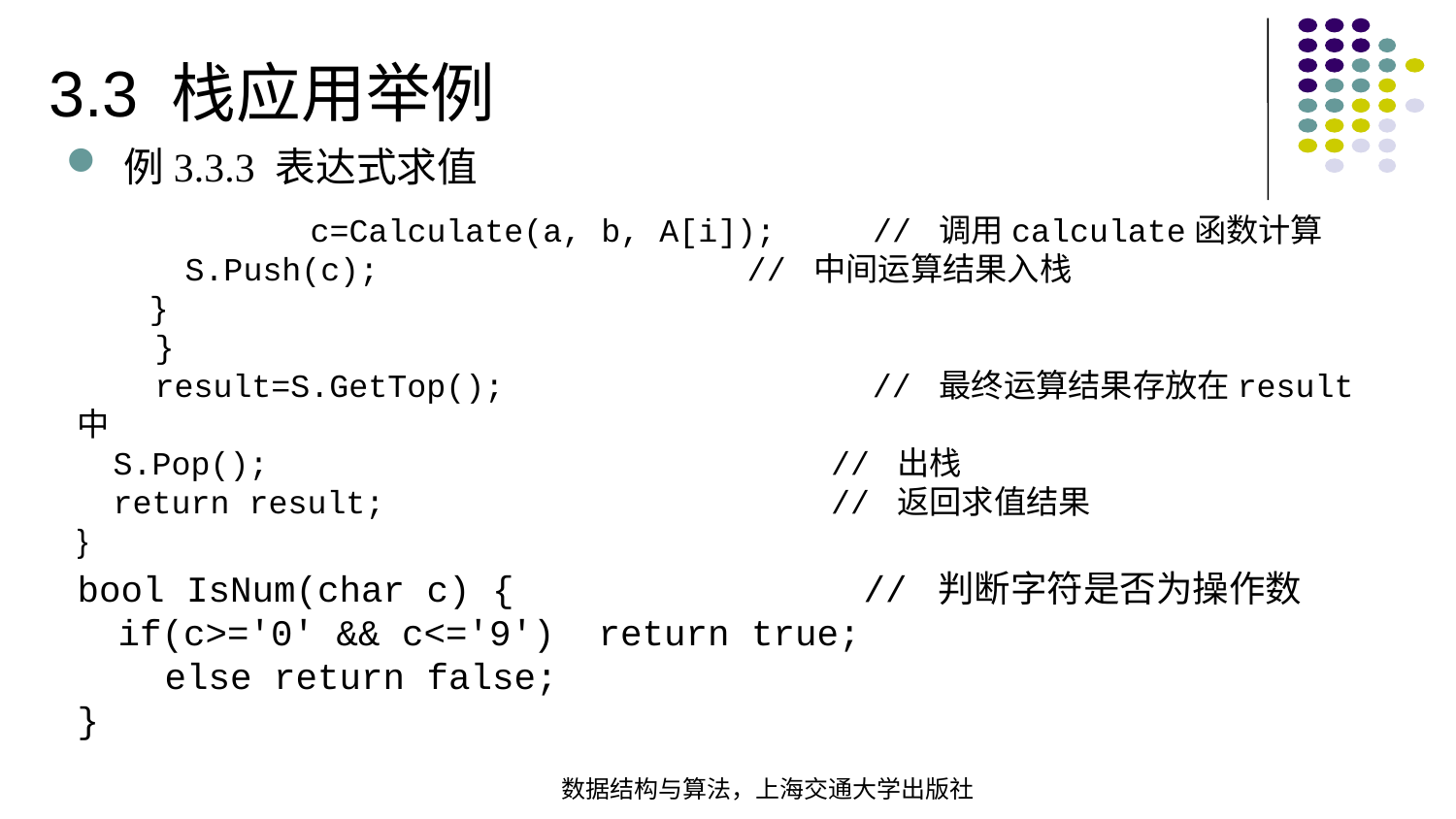

3.3 栈应用举例
例3.3.3 表达式求值
            c=Calculate(a, b, A[i]);     // 调用calculate函数计算            S.Push(c);                   // 中间运算结果入栈        }    }    result=S.GetTop();                   // 最终运算结果存放在result中    S.Pop();                             // 出栈    return result;                       // 返回求值结果}
bool IsNum(char c) {                // 判断字符是否为操作数    if(c>='0' && c<='9')  return true;    else return false;}